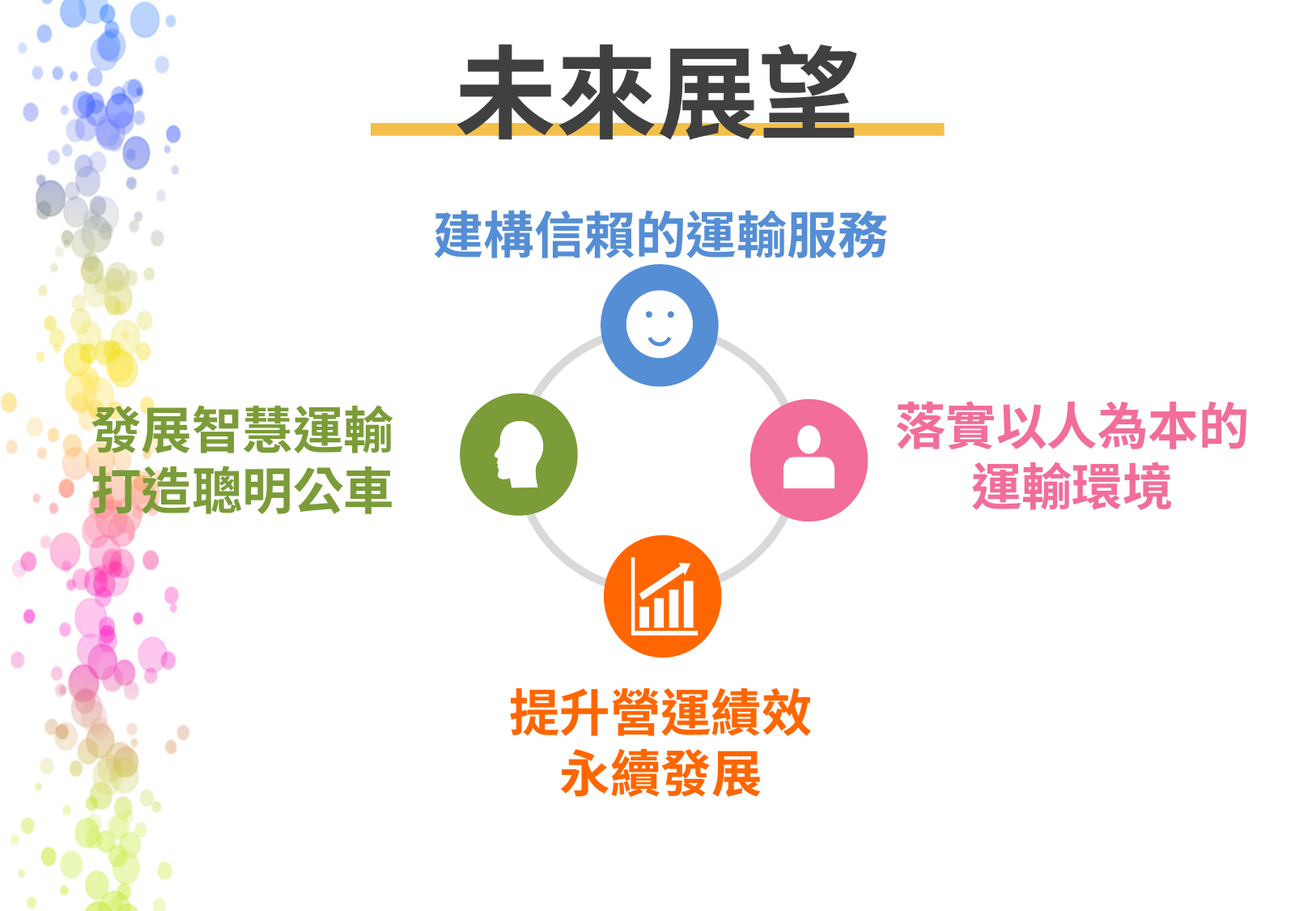

# 未來展望

建構信賴的運輸服務

落實以人為本的運輸環境
發展智慧運輸
打造聰明公車

提升營運績效
永續發展